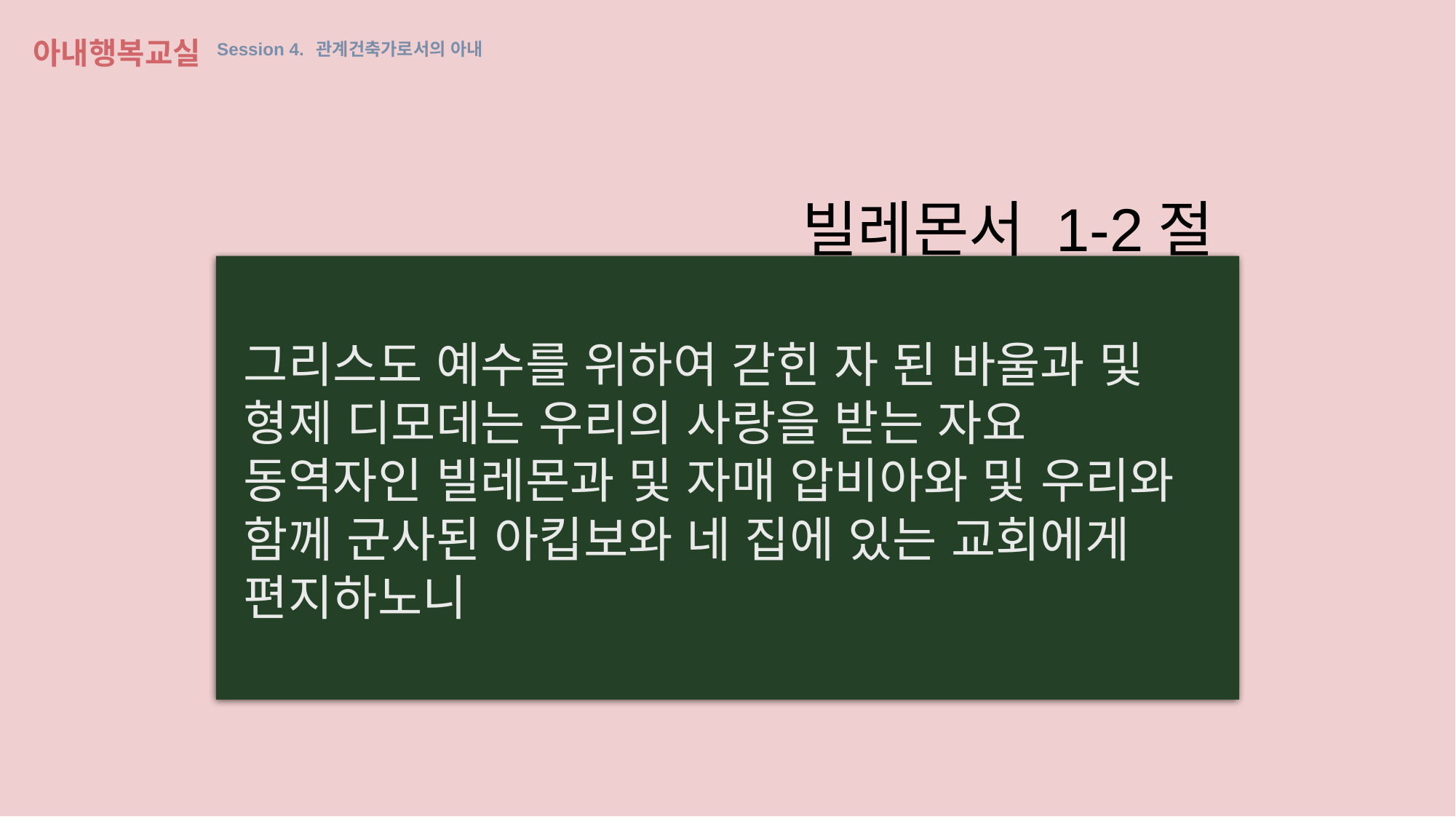

아내행복교실 Session 4. 관계건축가로서의 아내
빌레몬서 1-2절

그리스도 예수를 위하여 갇힌 자 된 바울과 및 형제 디모데는 우리의 사랑을 받는 자요 동역자인 빌레몬과 및 자매 압비아와 및 우리와 함께 군사된 아킵보와 네 집에 있는 교회에게 편지하노니